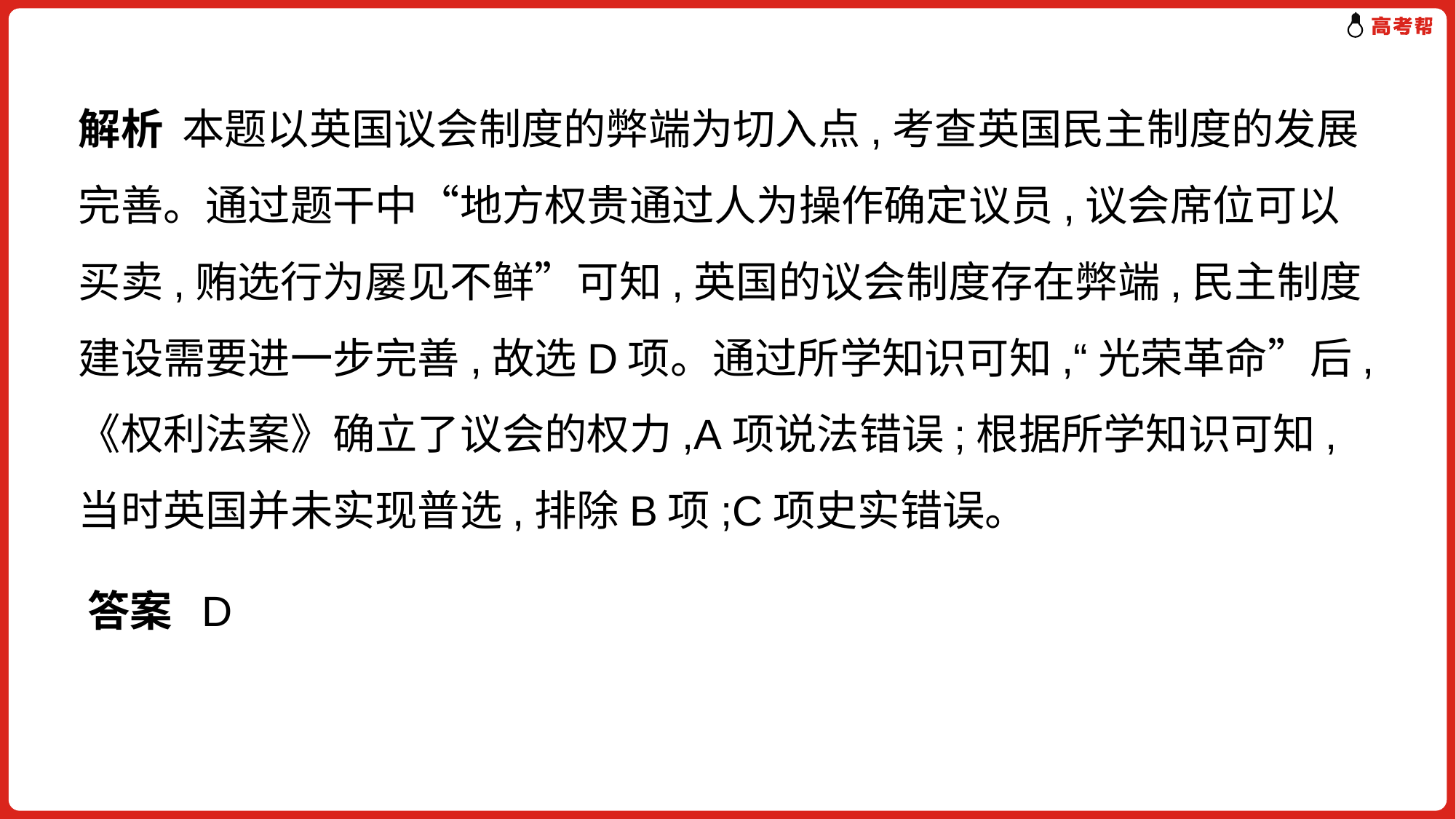

解析  本题以英国议会制度的弊端为切入点,考查英国民主制度的发展完善。通过题干中“地方权贵通过人为操作确定议员,议会席位可以买卖,贿选行为屡见不鲜”可知,英国的议会制度存在弊端,民主制度建设需要进一步完善,故选D项。通过所学知识可知,“光荣革命”后,《权利法案》确立了议会的权力,A项说法错误;根据所学知识可知,当时英国并未实现普选,排除B项;C项史实错误。
答案  D